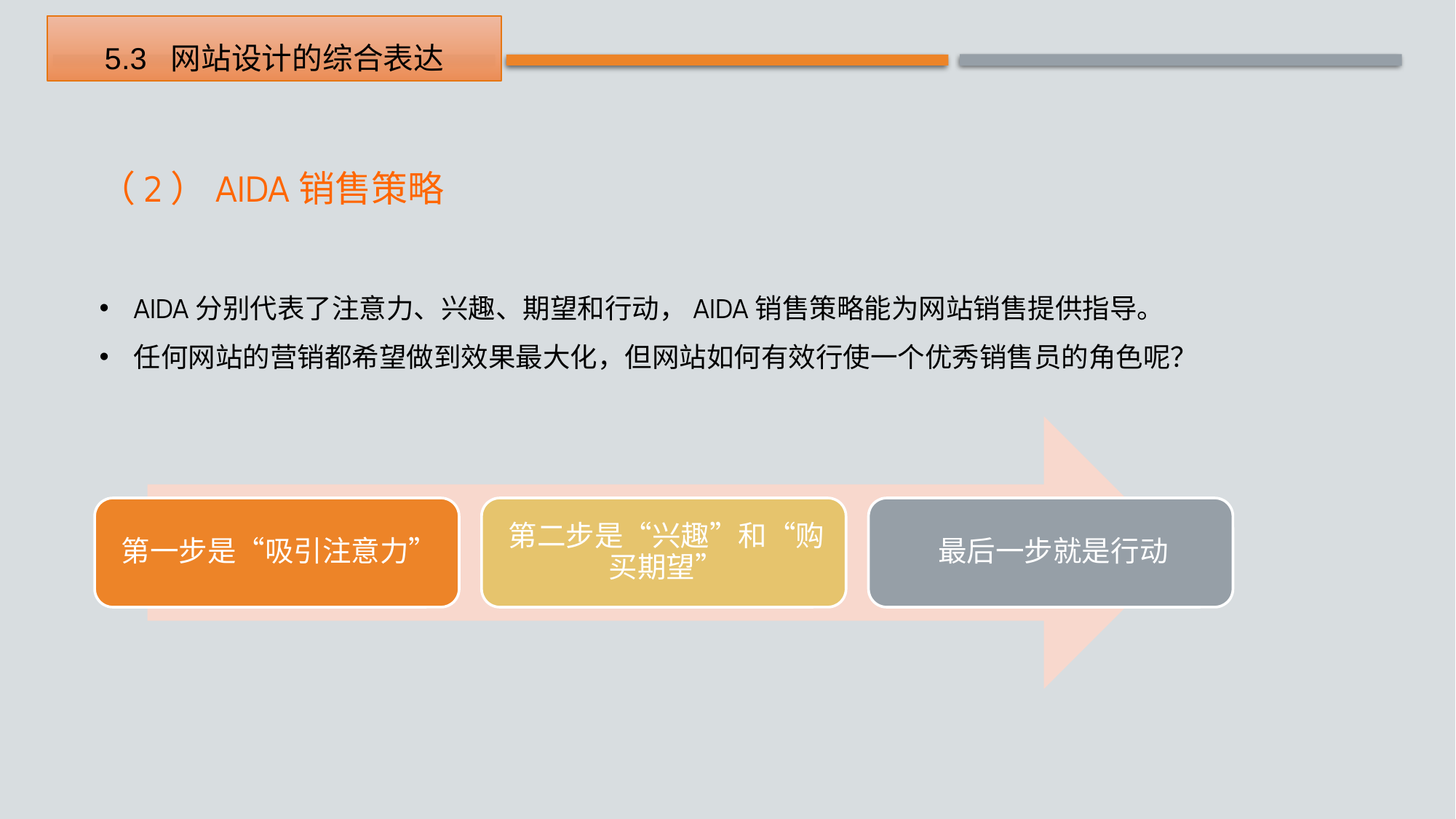

5.3  网站设计的综合表达
（2）AIDA销售策略

AIDA分别代表了注意力、兴趣、期望和行动，AIDA销售策略能为网站销售提供指导。
任何网站的营销都希望做到效果最大化，但网站如何有效行使一个优秀销售员的角色呢？
第一步是“吸引注意力”
第二步是“兴趣”和“购买期望”
最后一步就是行动